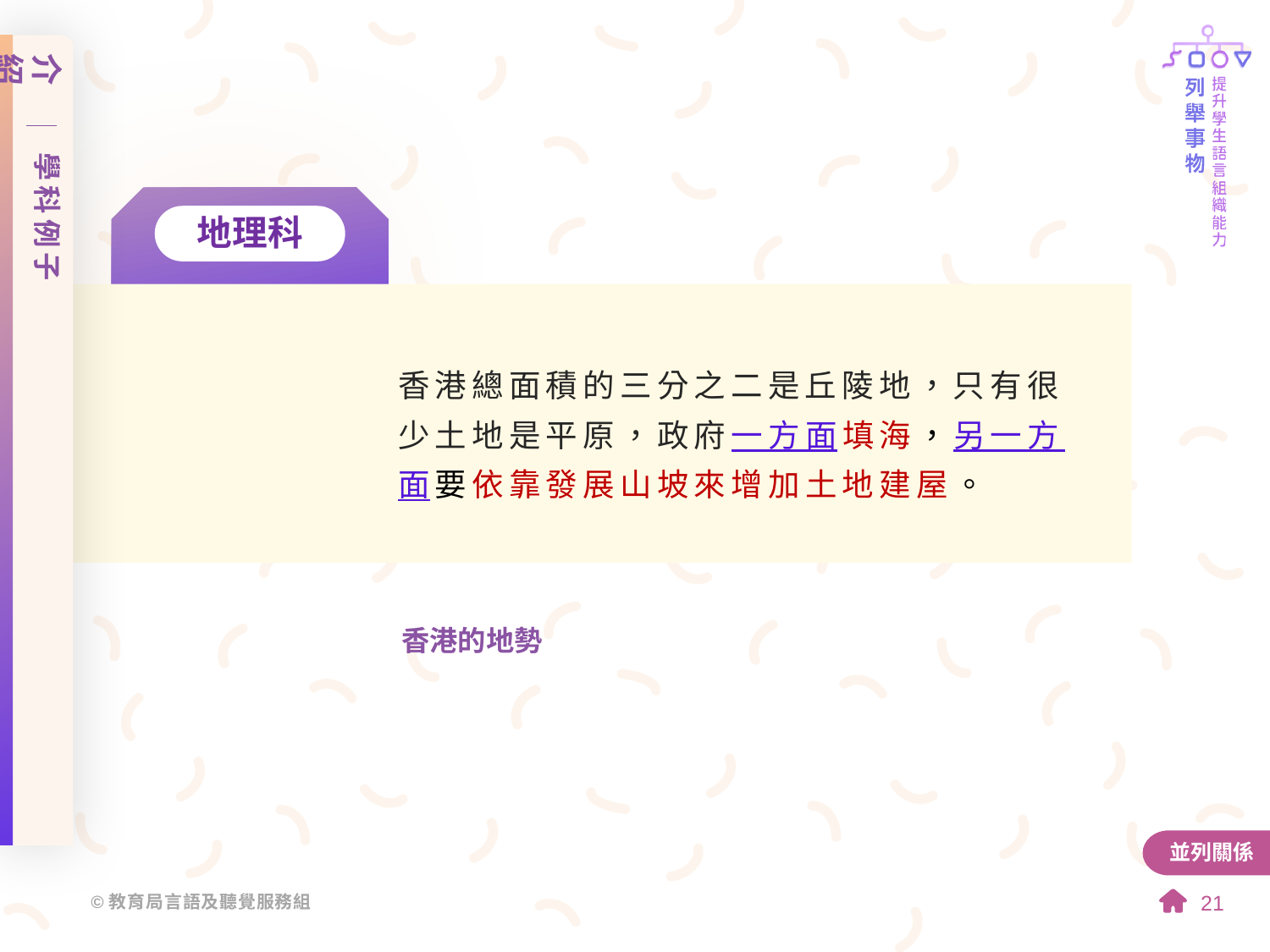

介紹
學科例子

地理科

香港總面積的三分之二是丘陵地，只有很少土地是平原，政府一方面填海，另一方面要依靠發展山坡來增加土地建屋。

香港的地勢

並列關係
21